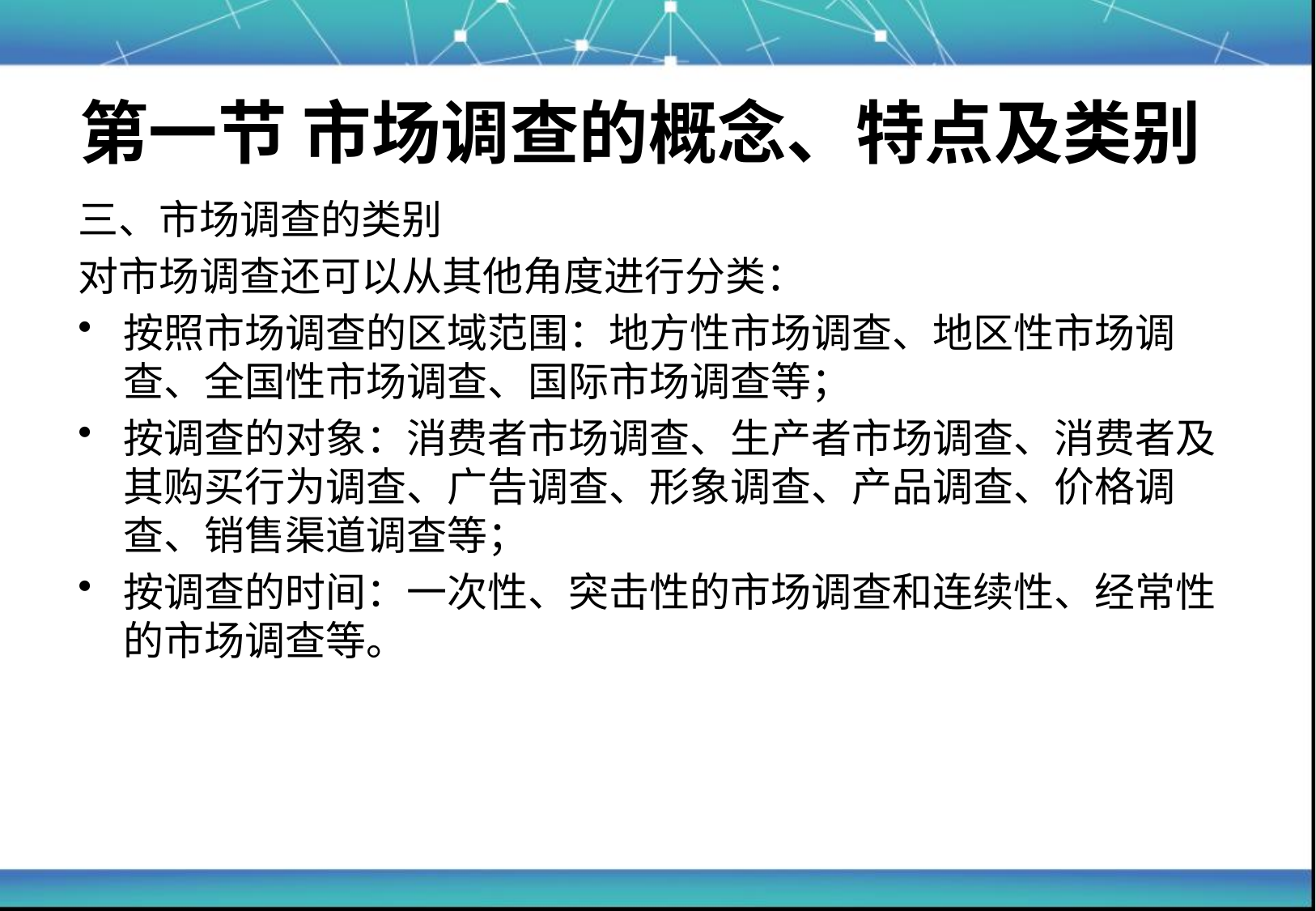

# 第一节 市场调查的概念、特点及类别
三、市场调查的类别
对市场调查还可以从其他角度进行分类：
按照市场调查的区域范围：地方性市场调查、地区性市场调查、全国性市场调查、国际市场调查等；
按调查的对象：消费者市场调查、生产者市场调查、消费者及其购买行为调查、广告调查、形象调查、产品调查、价格调查、销售渠道调查等；
按调查的时间：一次性、突击性的市场调查和连续性、经常性的市场调查等。